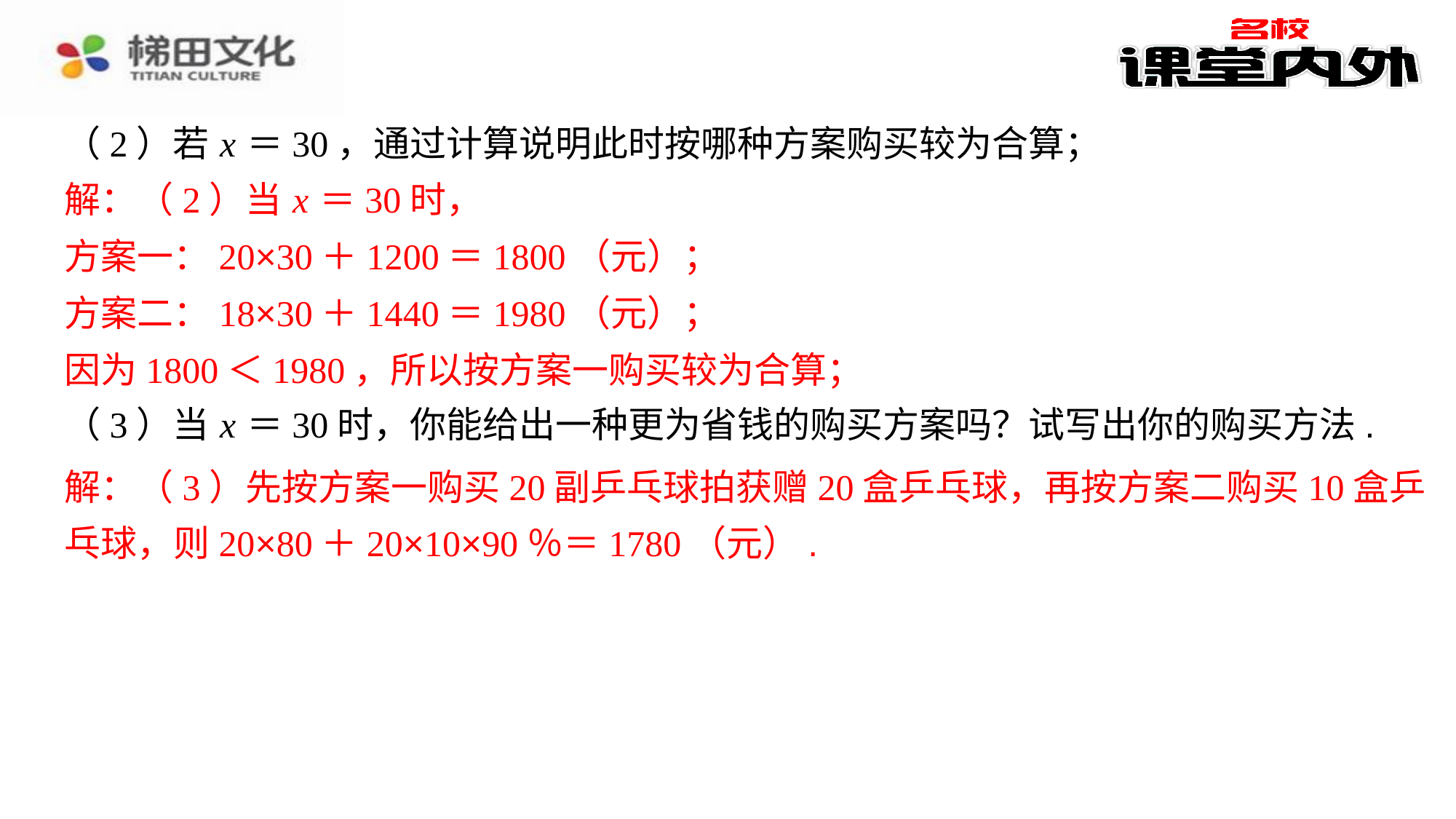

（2）若 x ＝30，通过计算说明此时按哪种方案购买较为合算；
解：（2）当 x ＝30时，
方案一：20×30＋1200＝1800（元）；
方案二：18×30＋1440＝1980（元）；
因为1800＜1980，所以按方案一购买较为合算；
（3）当 x ＝30时，你能给出一种更为省钱的购买方案吗？试写出你的购买方法.
解：（2）当 x ＝30时，
方案一：20×30＋1200＝1800（元）；
方案二：18×30＋1440＝1980（元）；
因为1800＜1980，所以按方案一购买较为合算；
解：（3）先按方案一购买20副乒乓球拍获赠20盒乒乓球，再按方案二购买10盒乒
乓球，则20×80＋20×10×90％＝1780（元）.